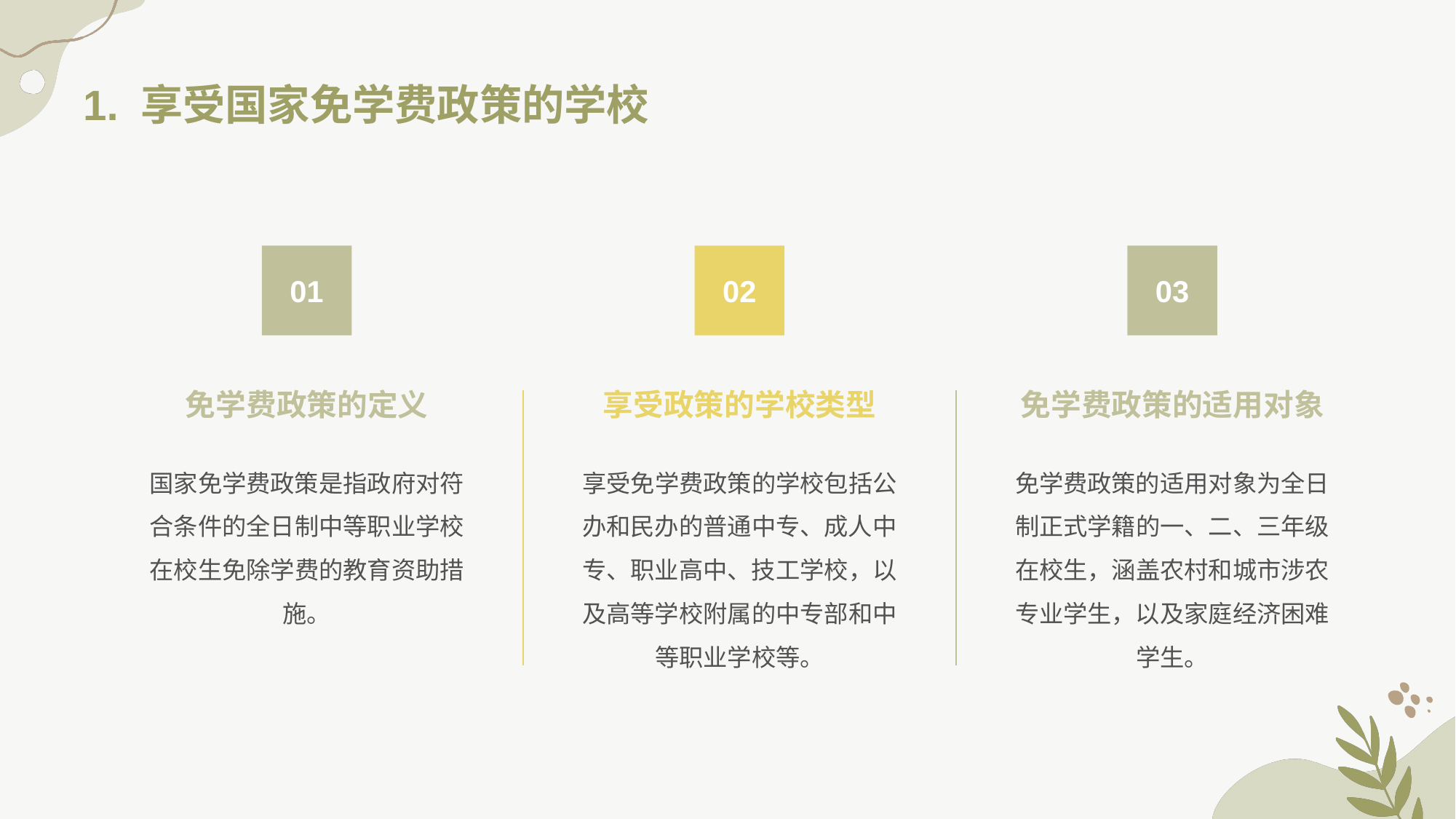

1. 享受国家免学费政策的学校
01
02
03
免学费政策的定义
享受政策的学校类型
免学费政策的适用对象
国家免学费政策是指政府对符合条件的全日制中等职业学校在校生免除学费的教育资助措施。
享受免学费政策的学校包括公办和民办的普通中专、成人中专、职业高中、技工学校，以及高等学校附属的中专部和中等职业学校等。
免学费政策的适用对象为全日制正式学籍的一、二、三年级在校生，涵盖农村和城市涉农专业学生，以及家庭经济困难学生。